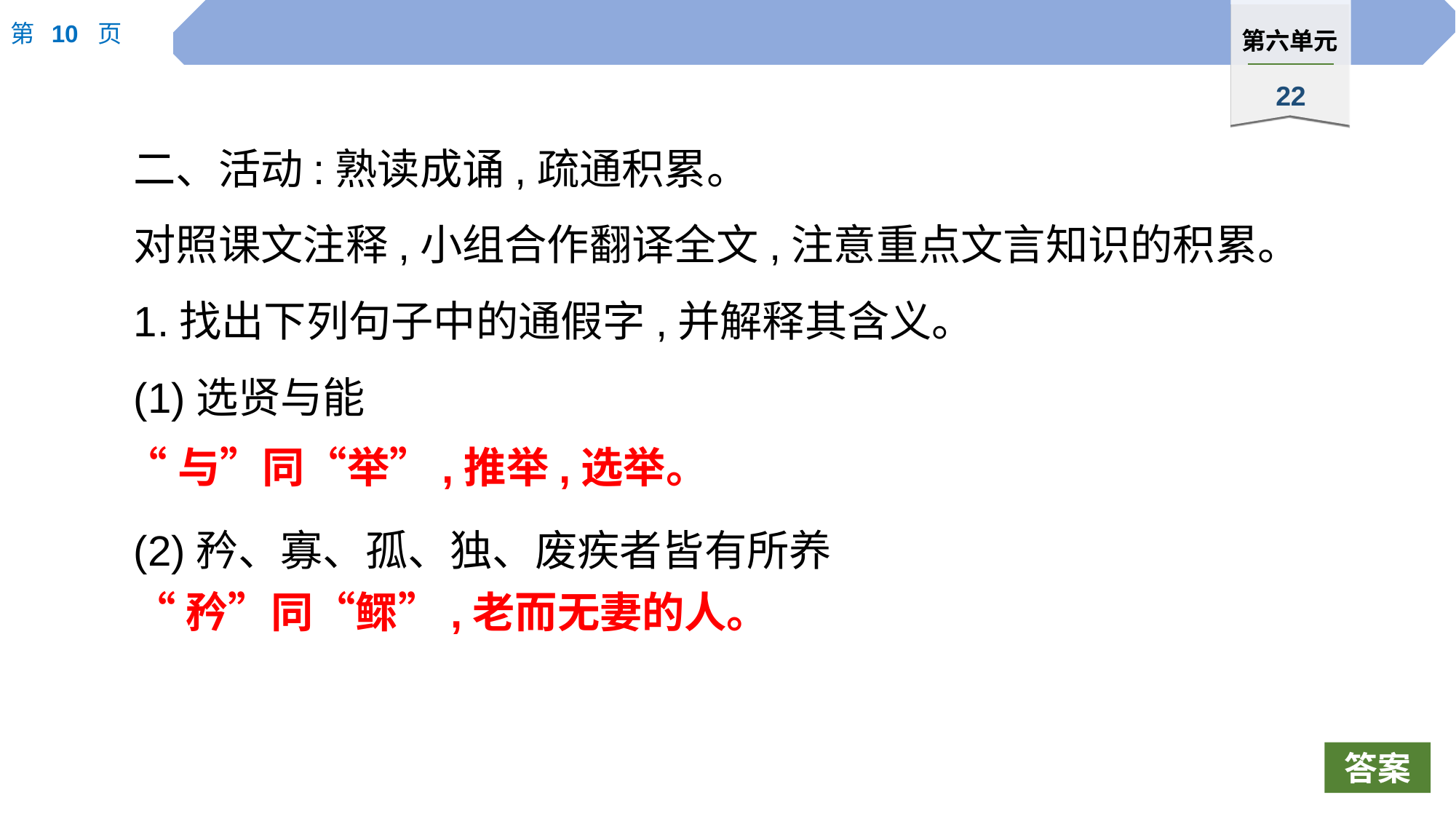

二、活动:熟读成诵,疏通积累。
对照课文注释,小组合作翻译全文,注意重点文言知识的积累。
1.找出下列句子中的通假字,并解释其含义。
(1)选贤与能

(2)矜、寡、孤、独、废疾者皆有所养

“与”同“举”,推举,选举。
“矜”同“鳏”,老而无妻的人。
答案